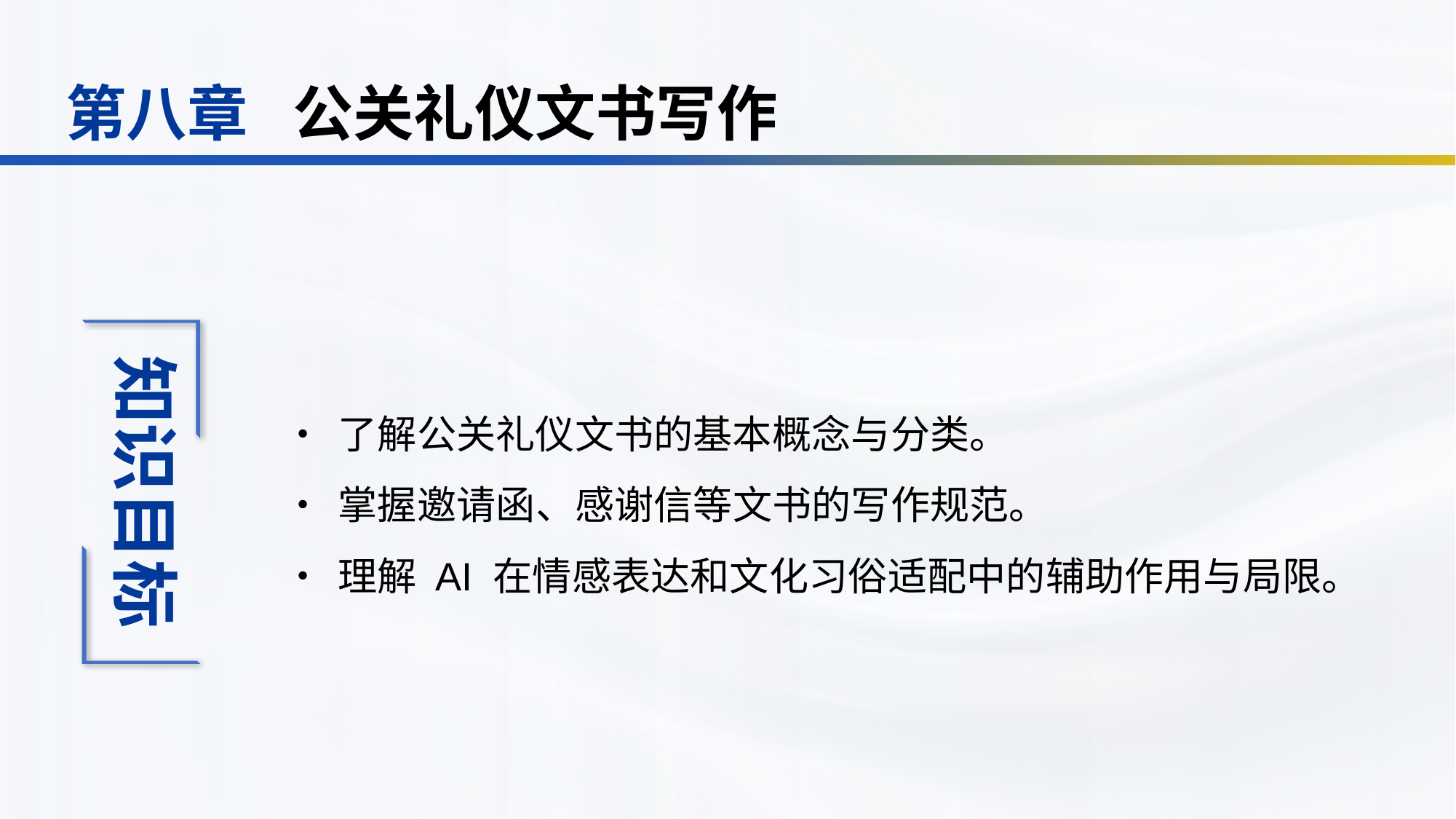

公关礼仪文书写作
第八章
•	了解公关礼仪文书的基本概念与分类。
•	掌握邀请函、感谢信等文书的写作规范。
•	理解 AI 在情感表达和文化习俗适配中的辅助作用与局限。